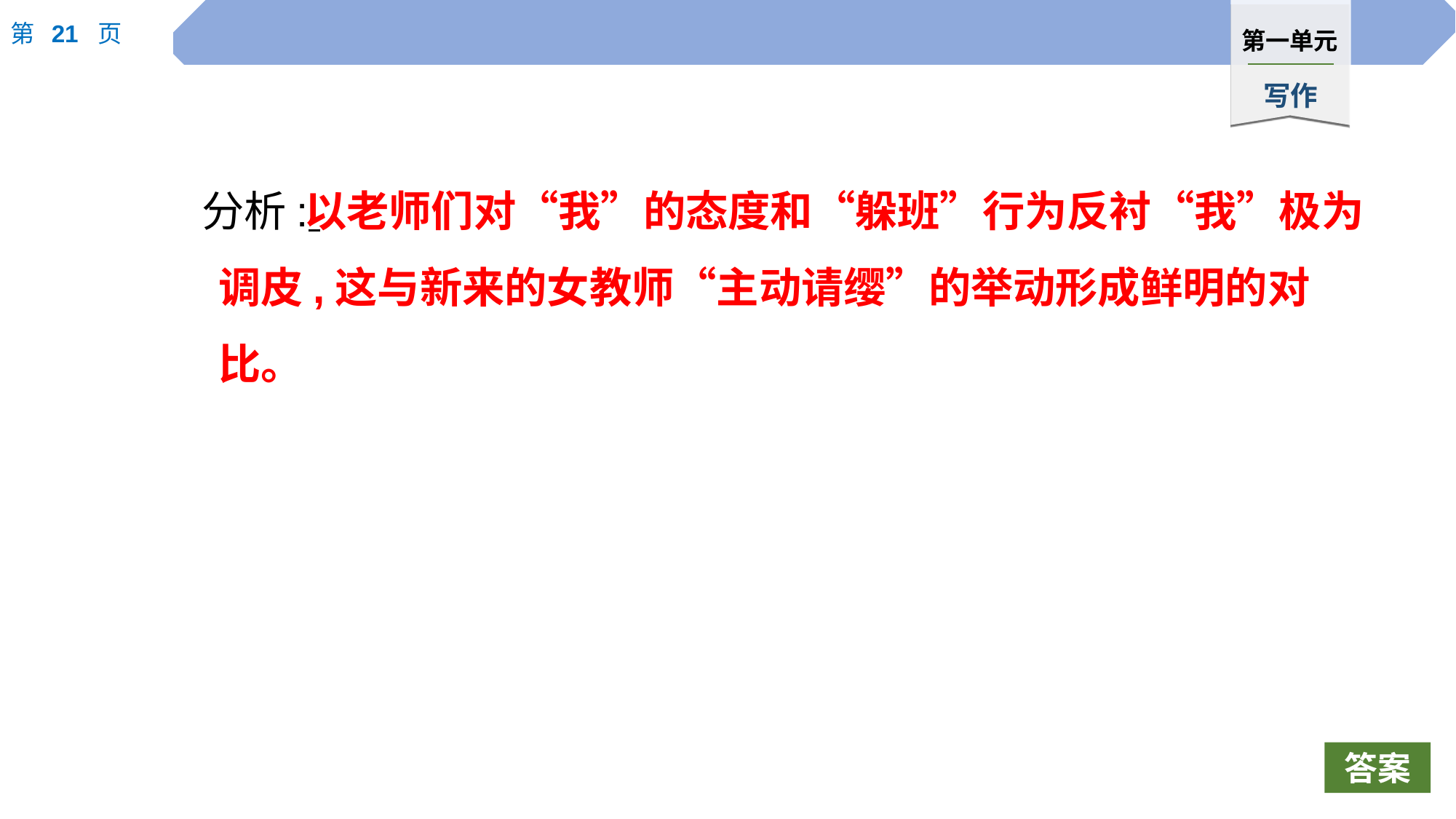

分析:
以老师们对“我”的态度和“躲班”行为反衬“我”极为调皮,这与新来的女教师“主动请缨”的举动形成鲜明的对比。
答案